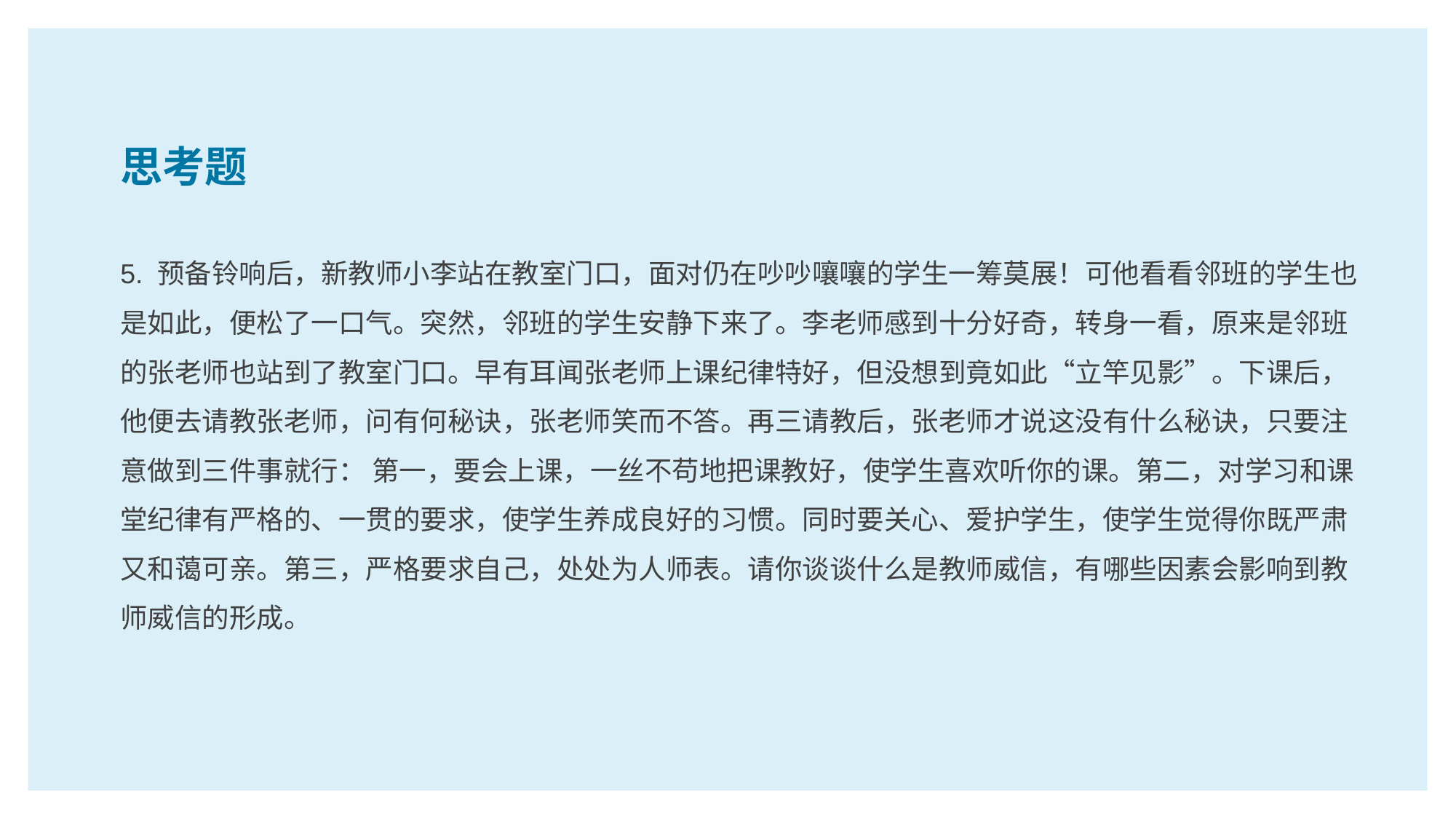

思考题

5. 预备铃响后，新教师小李站在教室门口，面对仍在吵吵嚷嚷的学生一筹莫展！可他看看邻班的学生也是如此，便松了一口气。突然，邻班的学生安静下来了。李老师感到十分好奇，转身一看，原来是邻班的张老师也站到了教室门口。早有耳闻张老师上课纪律特好，但没想到竟如此“立竿见影”。下课后，他便去请教张老师，问有何秘诀，张老师笑而不答。再三请教后，张老师才说这没有什么秘诀，只要注意做到三件事就行： 第一，要会上课，一丝不苟地把课教好，使学生喜欢听你的课。第二，对学习和课堂纪律有严格的、一贯的要求，使学生养成良好的习惯。同时要关心、爱护学生，使学生觉得你既严肃又和蔼可亲。第三，严格要求自己，处处为人师表。请你谈谈什么是教师威信，有哪些因素会影响到教师威信的形成。